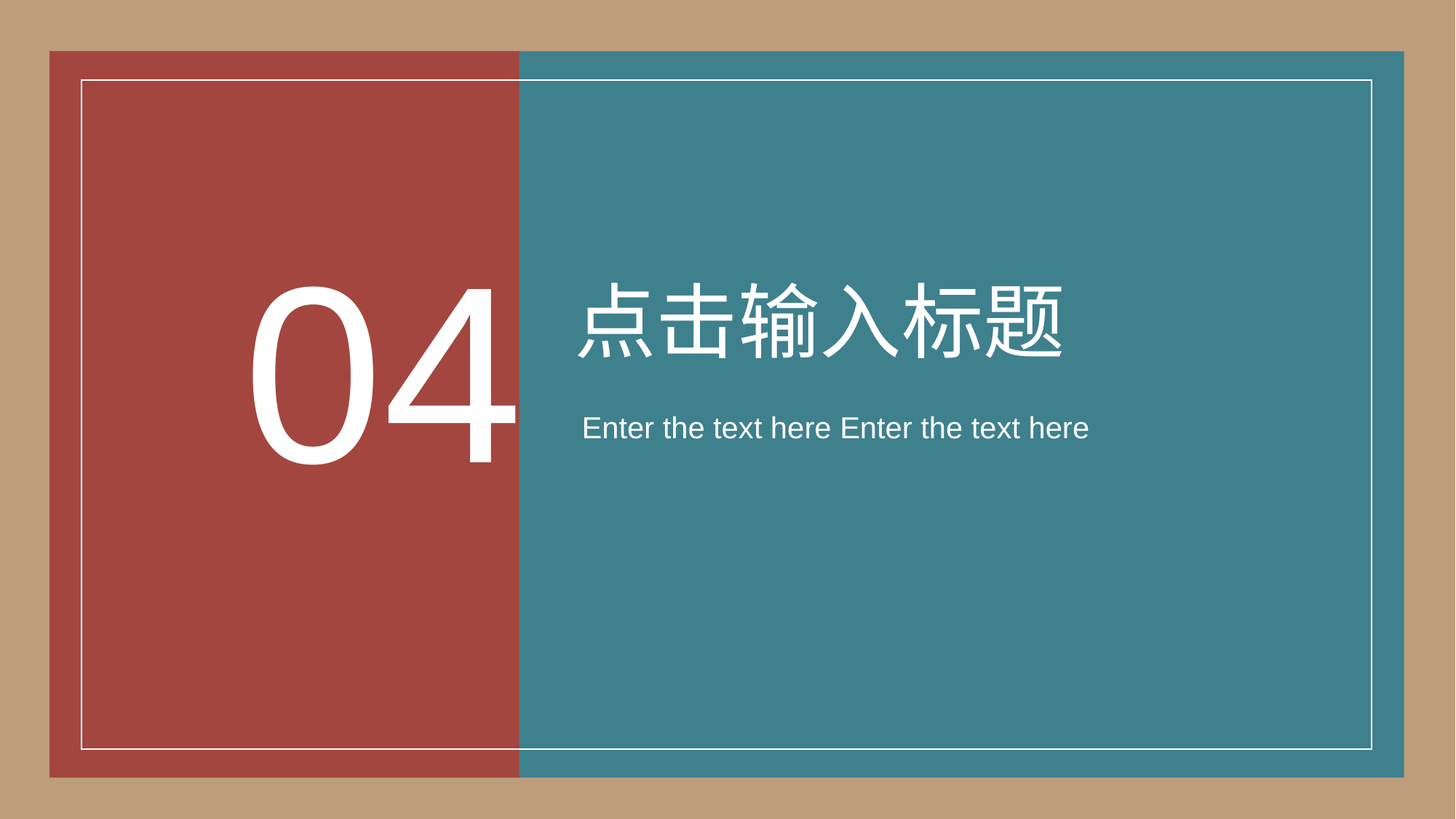

04
点击输入标题
Enter the text here Enter the text here